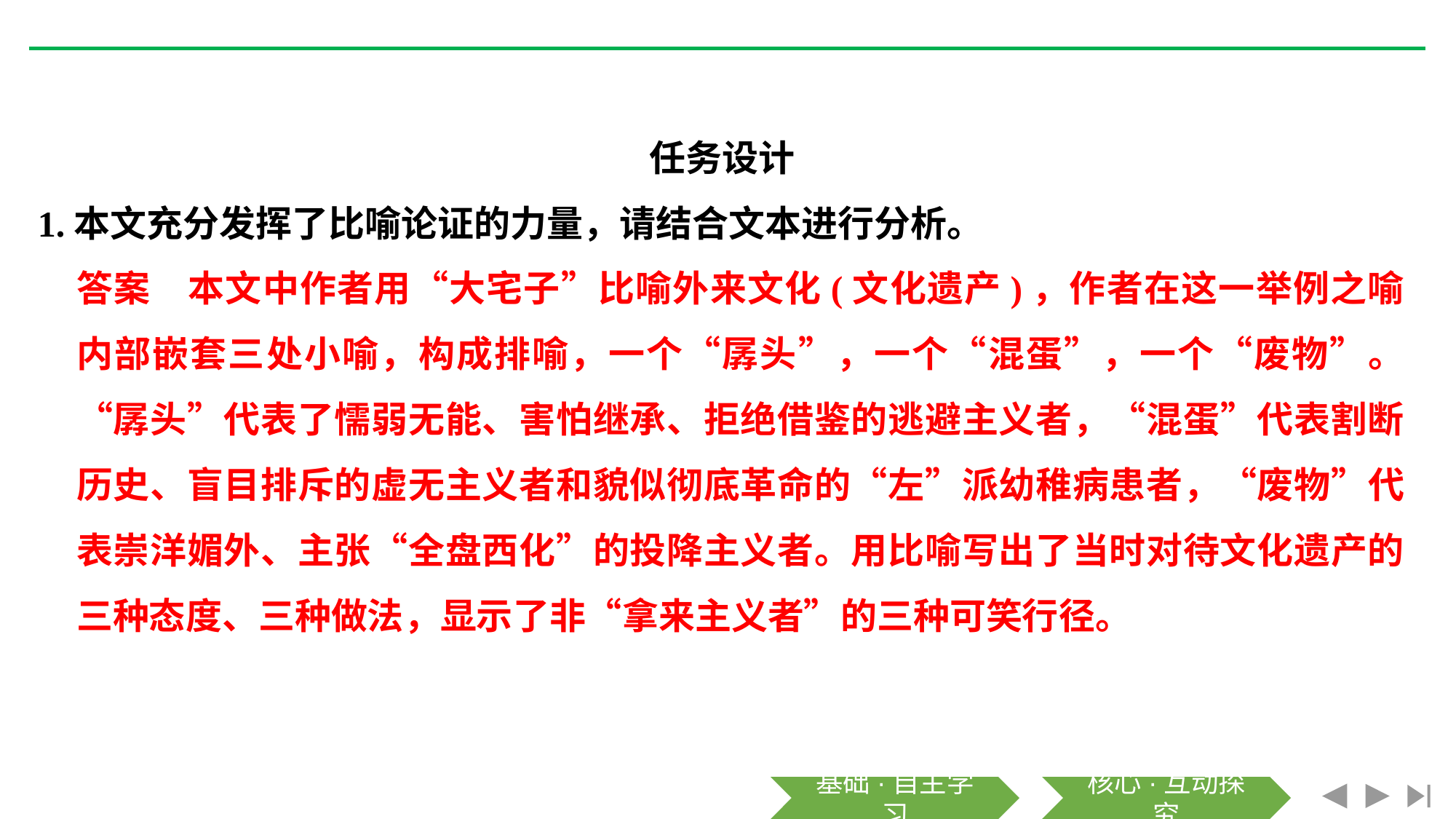

任务设计
1.本文充分发挥了比喻论证的力量，请结合文本进行分析。
答案　本文中作者用“大宅子”比喻外来文化(文化遗产)，作者在这一举例之喻内部嵌套三处小喻，构成排喻，一个“孱头”，一个“混蛋”，一个“废物”。“孱头”代表了懦弱无能、害怕继承、拒绝借鉴的逃避主义者，“混蛋”代表割断历史、盲目排斥的虚无主义者和貌似彻底革命的“左”派幼稚病患者，“废物”代表崇洋媚外、主张“全盘西化”的投降主义者。用比喻写出了当时对待文化遗产的三种态度、三种做法，显示了非“拿来主义者”的三种可笑行径。